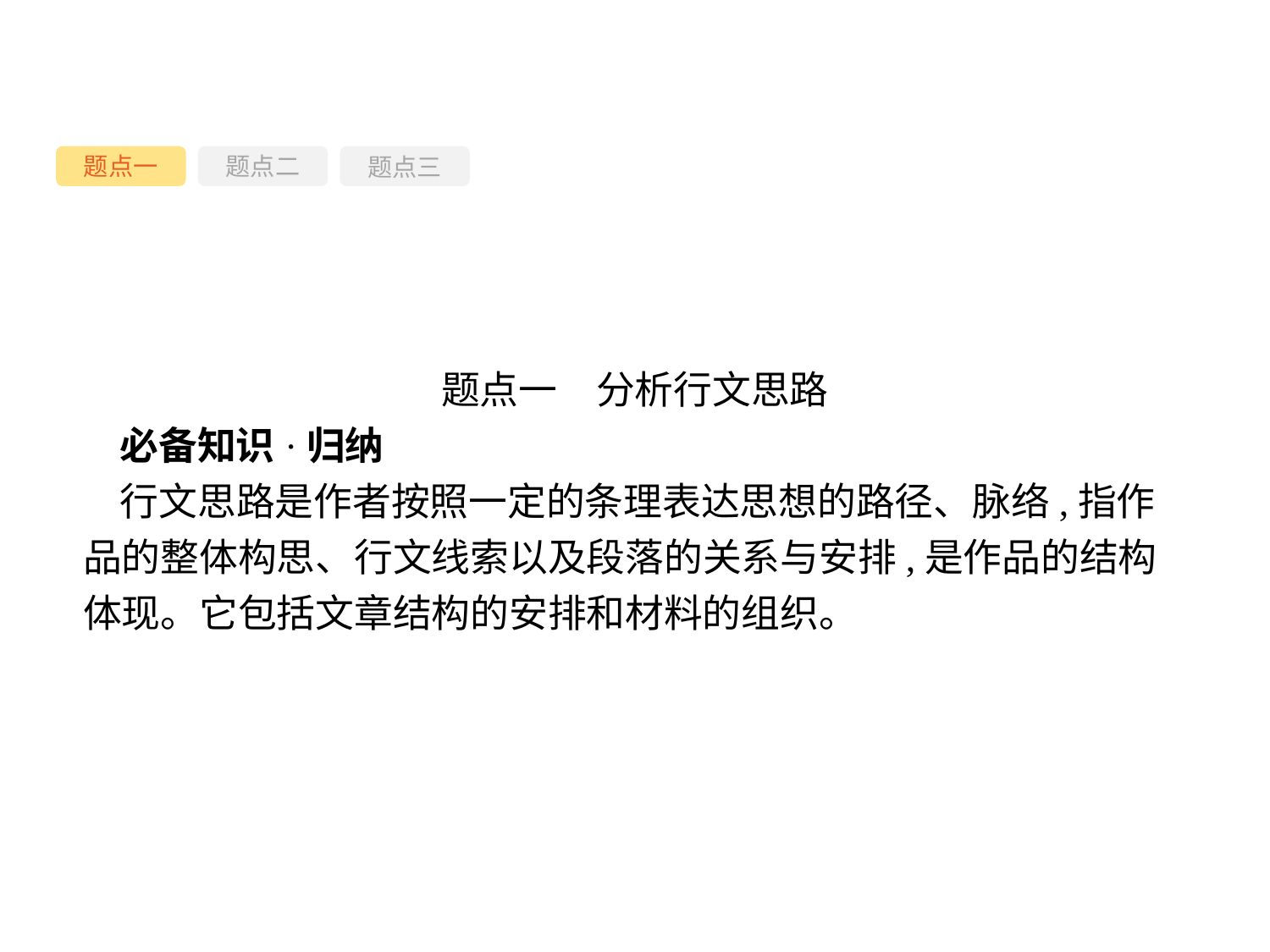

题点一
题点三
题点二
题点一　分析行文思路
必备知识·归纳
行文思路是作者按照一定的条理表达思想的路径、脉络,指作品的整体构思、行文线索以及段落的关系与安排,是作品的结构体现。它包括文章结构的安排和材料的组织。
-24-